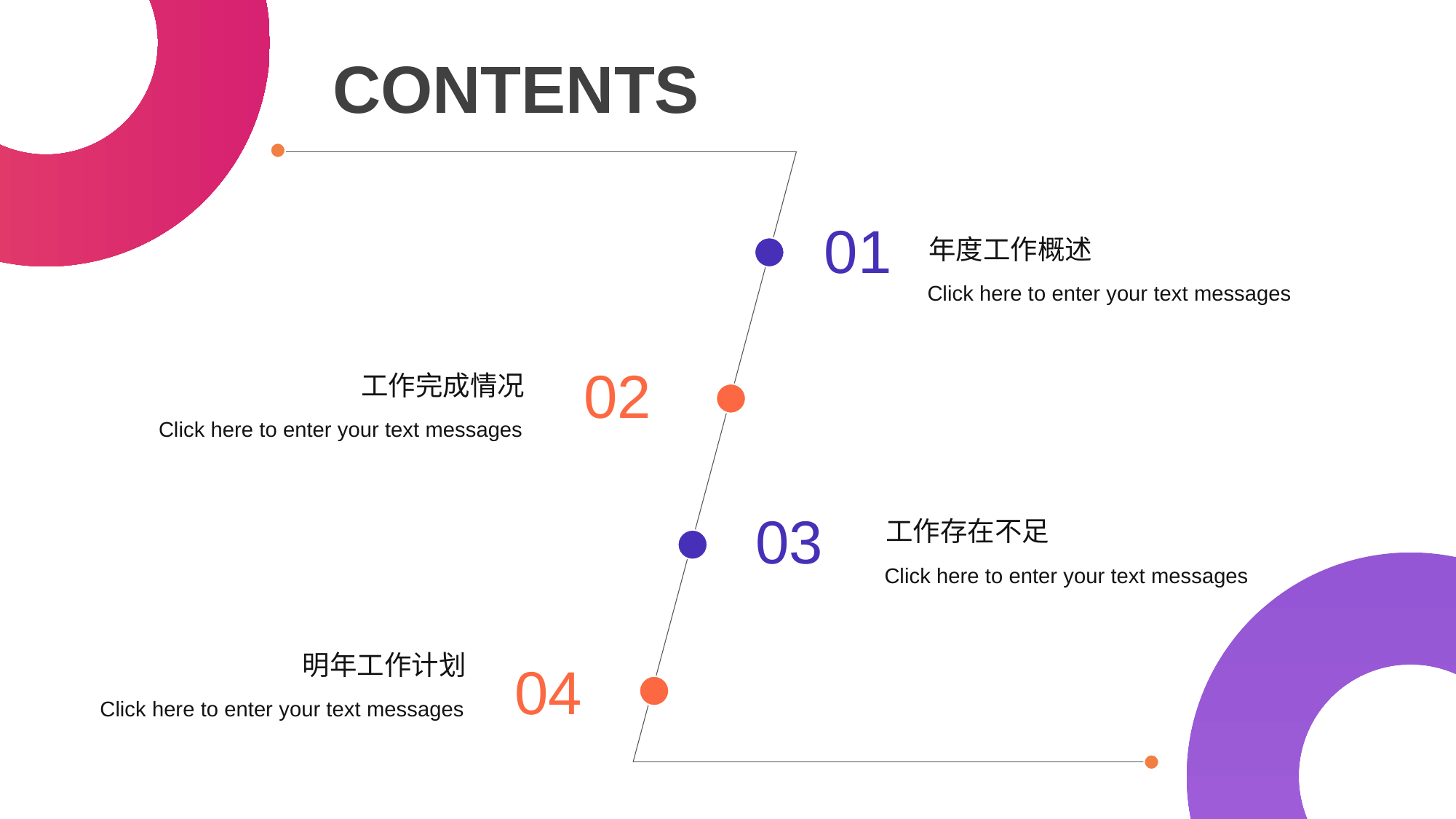

CONTENTS

01
年度工作概述

Click here to enter your text messages
02
工作完成情况

Click here to enter your text messages
03
工作存在不足

Click here to enter your text messages
明年工作计划
04

Click here to enter your text messages